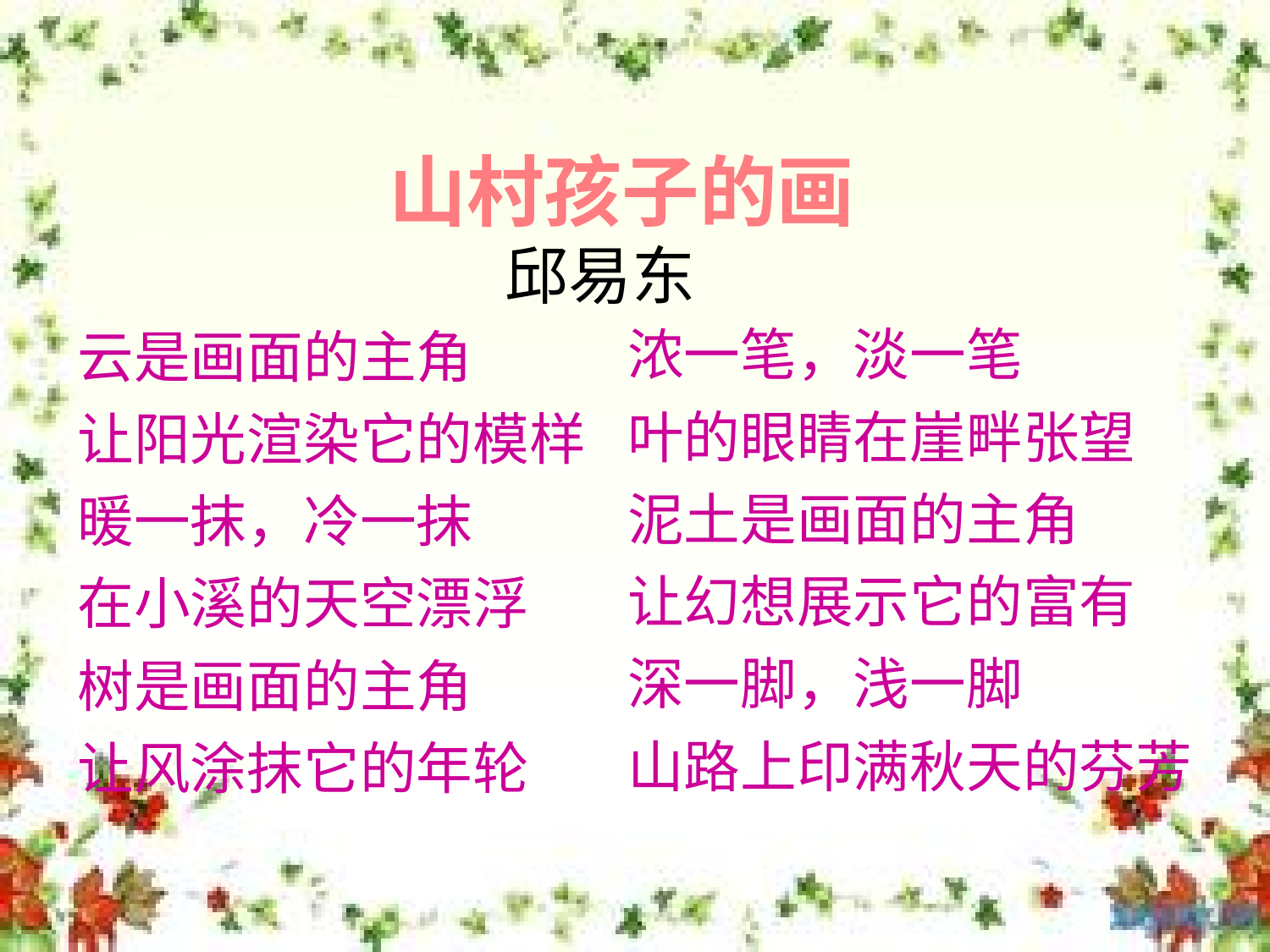

山村孩子的画
邱易东
浓一笔，淡一笔
叶的眼睛在崖畔张望
泥土是画面的主角
让幻想展示它的富有
深一脚，浅一脚
山路上印满秋天的芬芳
云是画面的主角
让阳光渲染它的模样
暖一抹，冷一抹
在小溪的天空漂浮
树是画面的主角
让风涂抹它的年轮